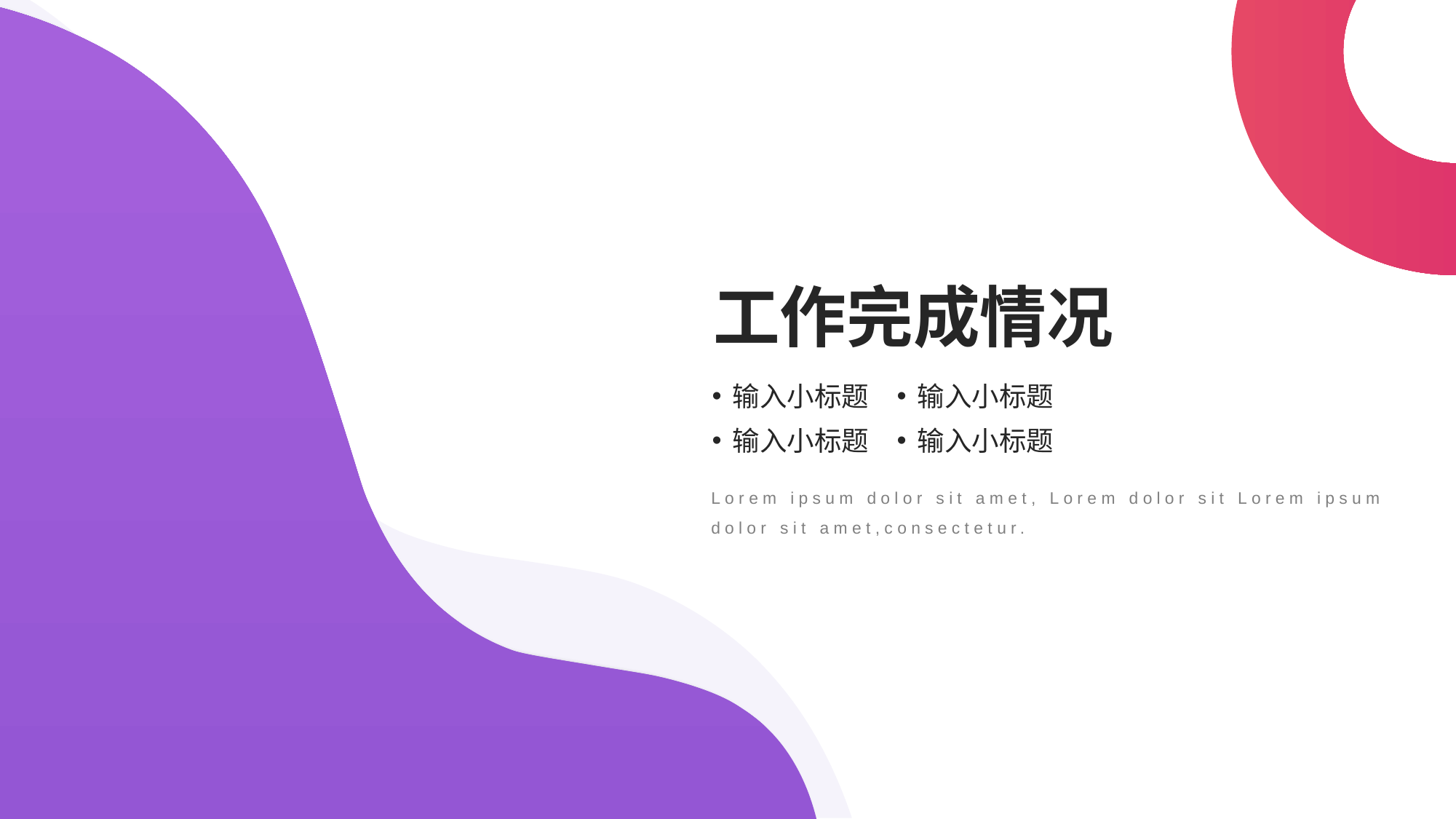

工作完成情况
输入小标题
输入小标题
输入小标题
输入小标题
Lorem ipsum dolor sit amet, Lorem dolor sit Lorem ipsum dolor sit amet,consectetur.